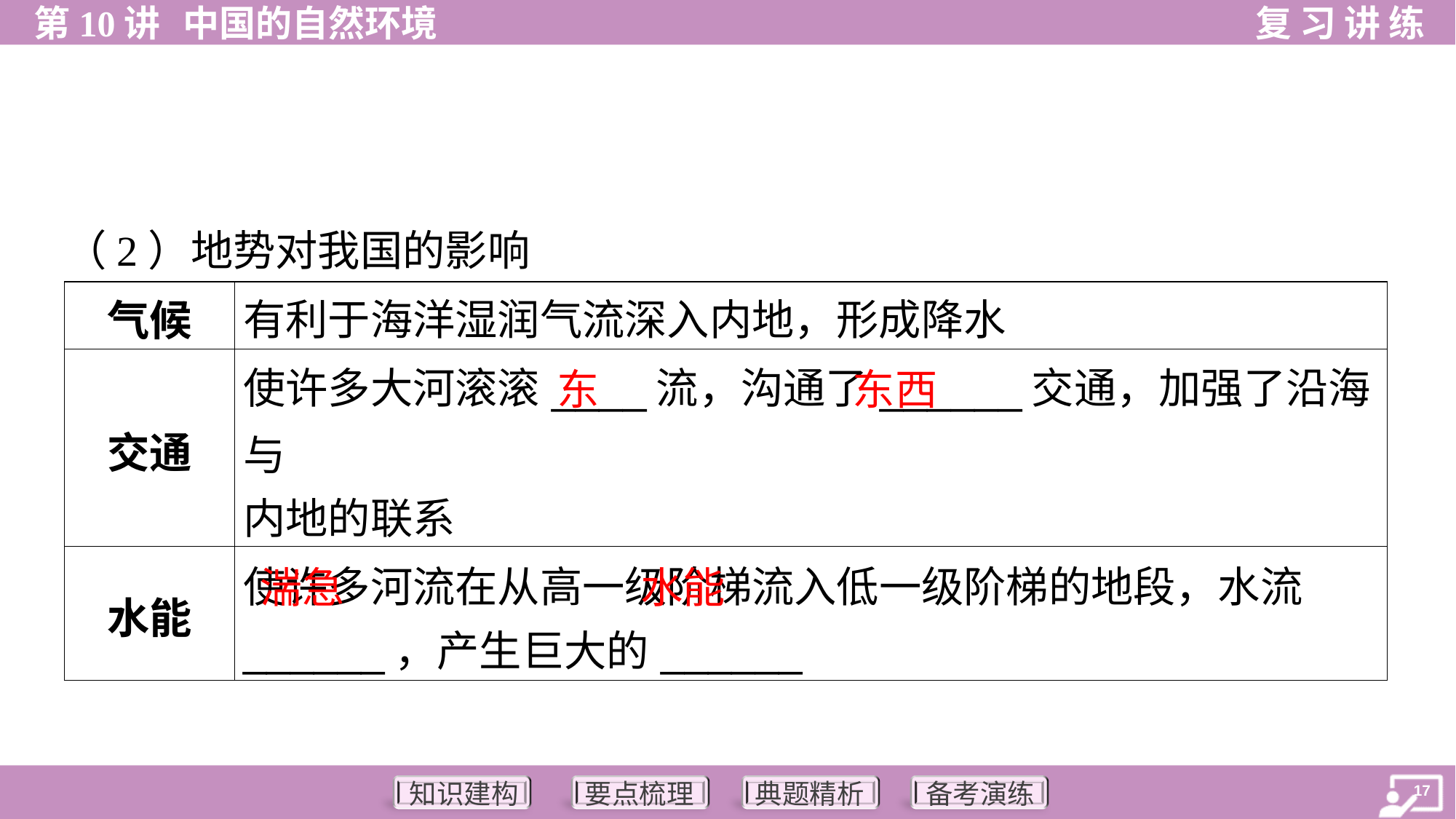

（2）地势对我国的影响
| 气候 | 有利于海洋湿润气流深入内地，形成降水 |
| --- | --- |
| 交通 | 使许多大河滚滚\_\_\_\_流，沟通了\_\_\_\_\_\_交通，加强了沿海与 内地的联系 |
| 水能 | 使许多河流在从高一级阶梯流入低一级阶梯的地段，水流 \_\_\_\_\_\_，产生巨大的\_\_\_\_\_\_ |
东
东西
湍急
水能